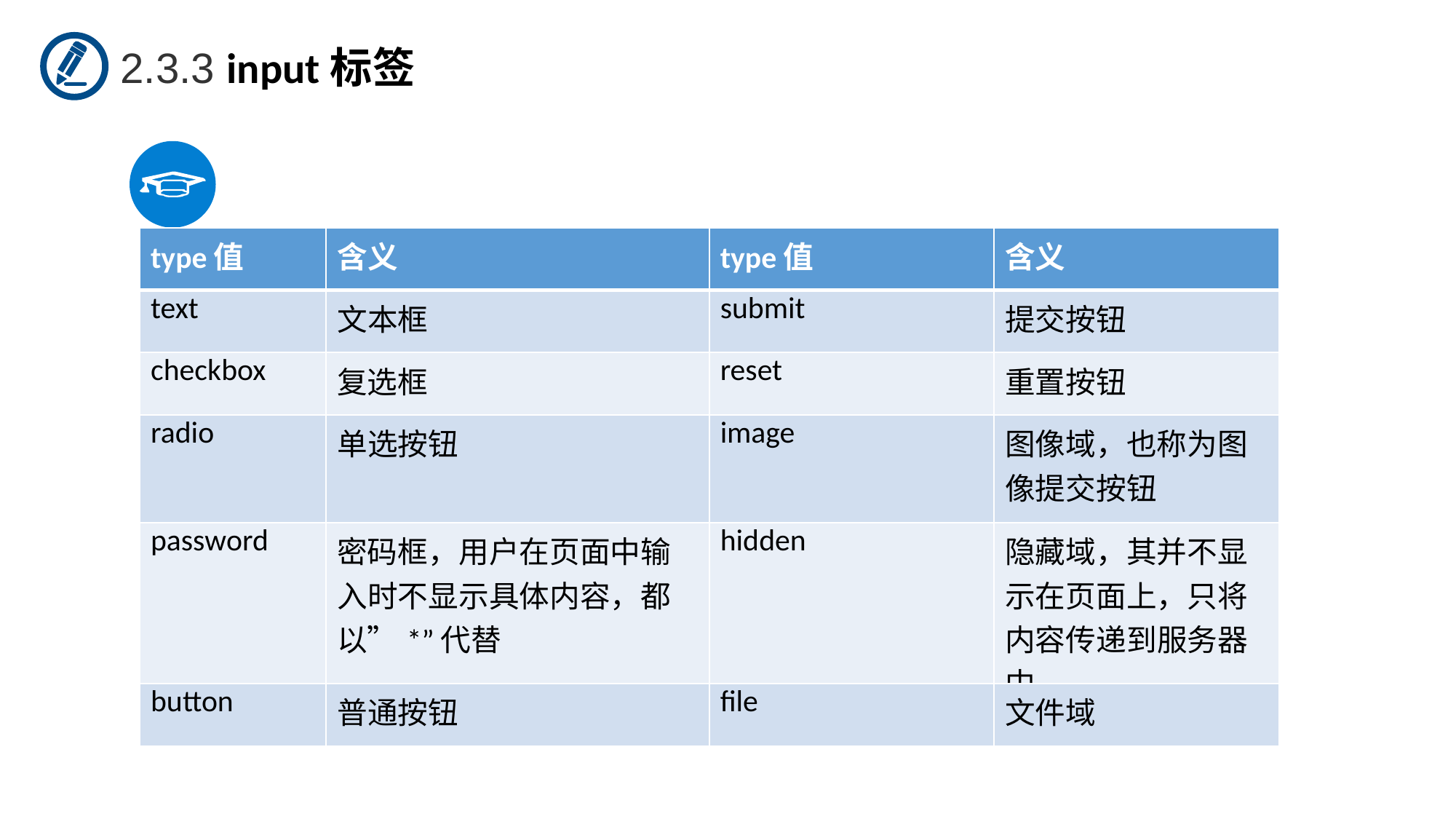

2.3.3 input标签

| type值 | 含义 | type值 | 含义 |
| --- | --- | --- | --- |
| text | 文本框 | submit | 提交按钮 |
| checkbox | 复选框 | reset | 重置按钮 |
| radio | 单选按钮 | image | 图像域，也称为图像提交按钮 |
| password | 密码框，用户在页面中输入时不显示具体内容，都以”\*”代替 | hidden | 隐藏域，其并不显示在页面上，只将内容传递到服务器中 |
| button | 普通按钮 | file | 文件域 |